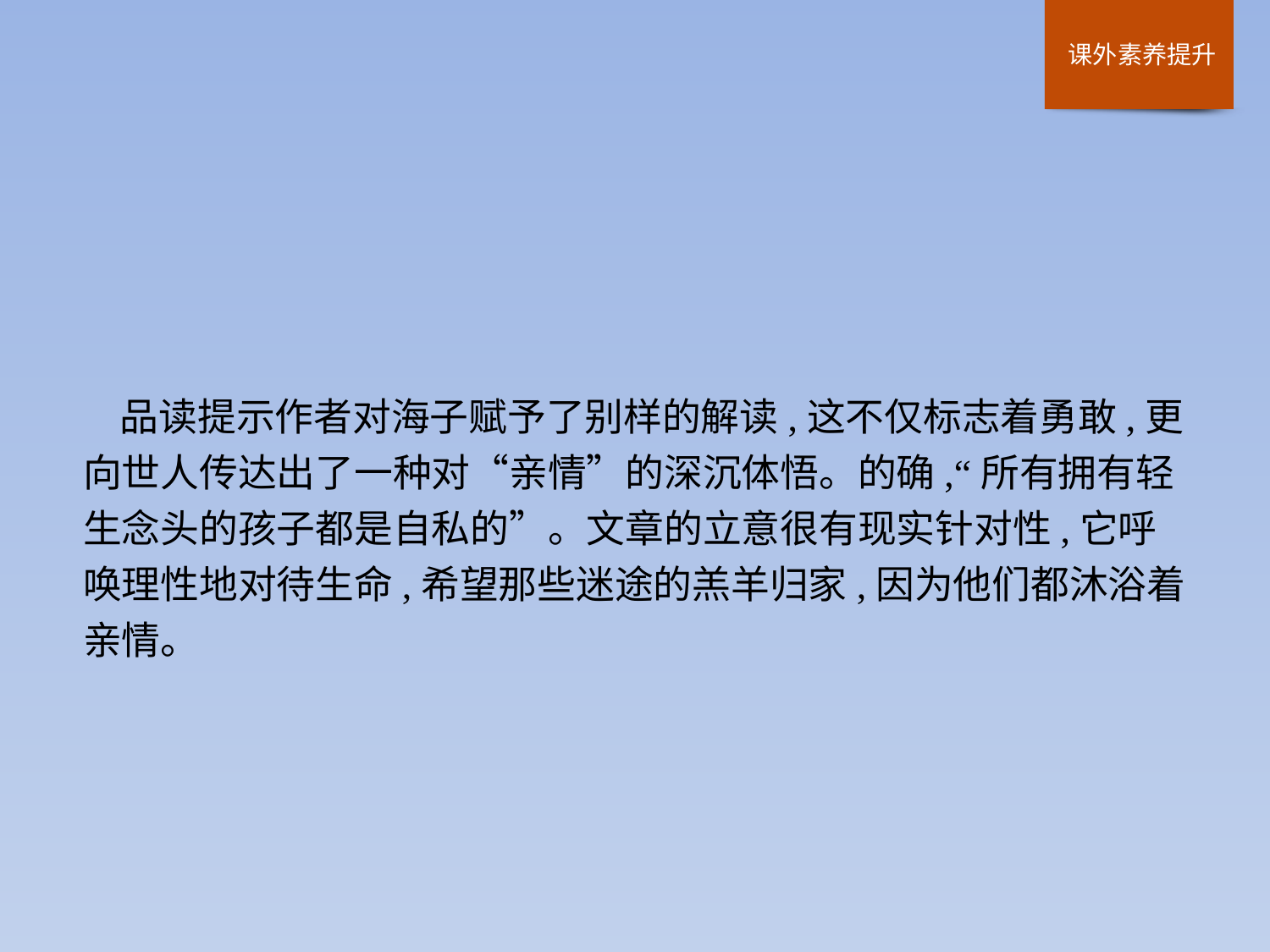

品读提示作者对海子赋予了别样的解读,这不仅标志着勇敢,更向世人传达出了一种对“亲情”的深沉体悟。的确,“所有拥有轻生念头的孩子都是自私的”。文章的立意很有现实针对性,它呼唤理性地对待生命,希望那些迷途的羔羊归家,因为他们都沐浴着亲情。